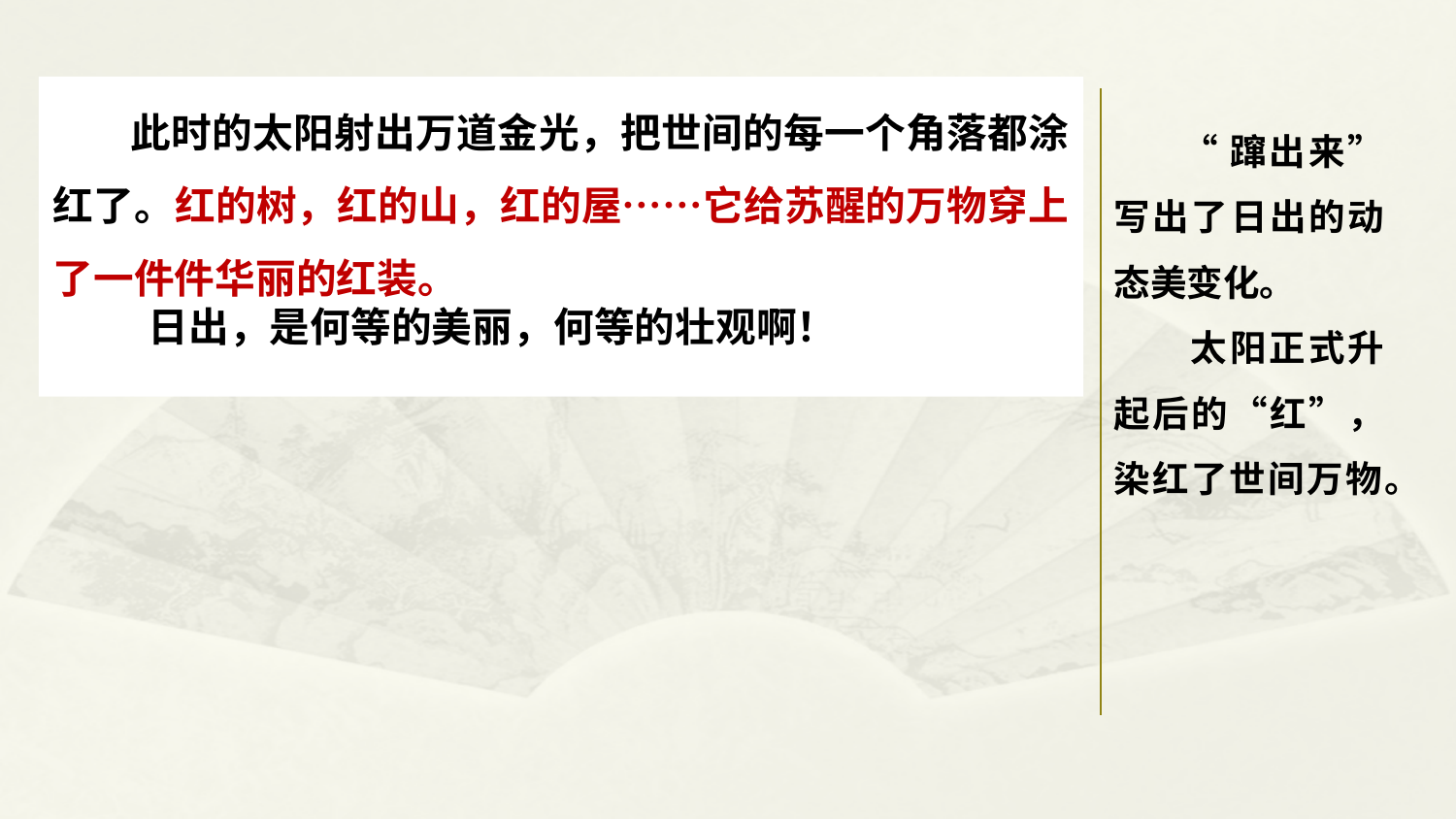

此时的太阳射出万道金光，把世间的每一个角落都涂红了。红的树，红的山，红的屋……它给苏醒的万物穿上了一件件华丽的红装。
    日出，是何等的美丽，何等的壮观啊！

  “蹿出来” 写出了日出的动态美变化。
  太阳正式升起后的“红”，染红了世间万物。